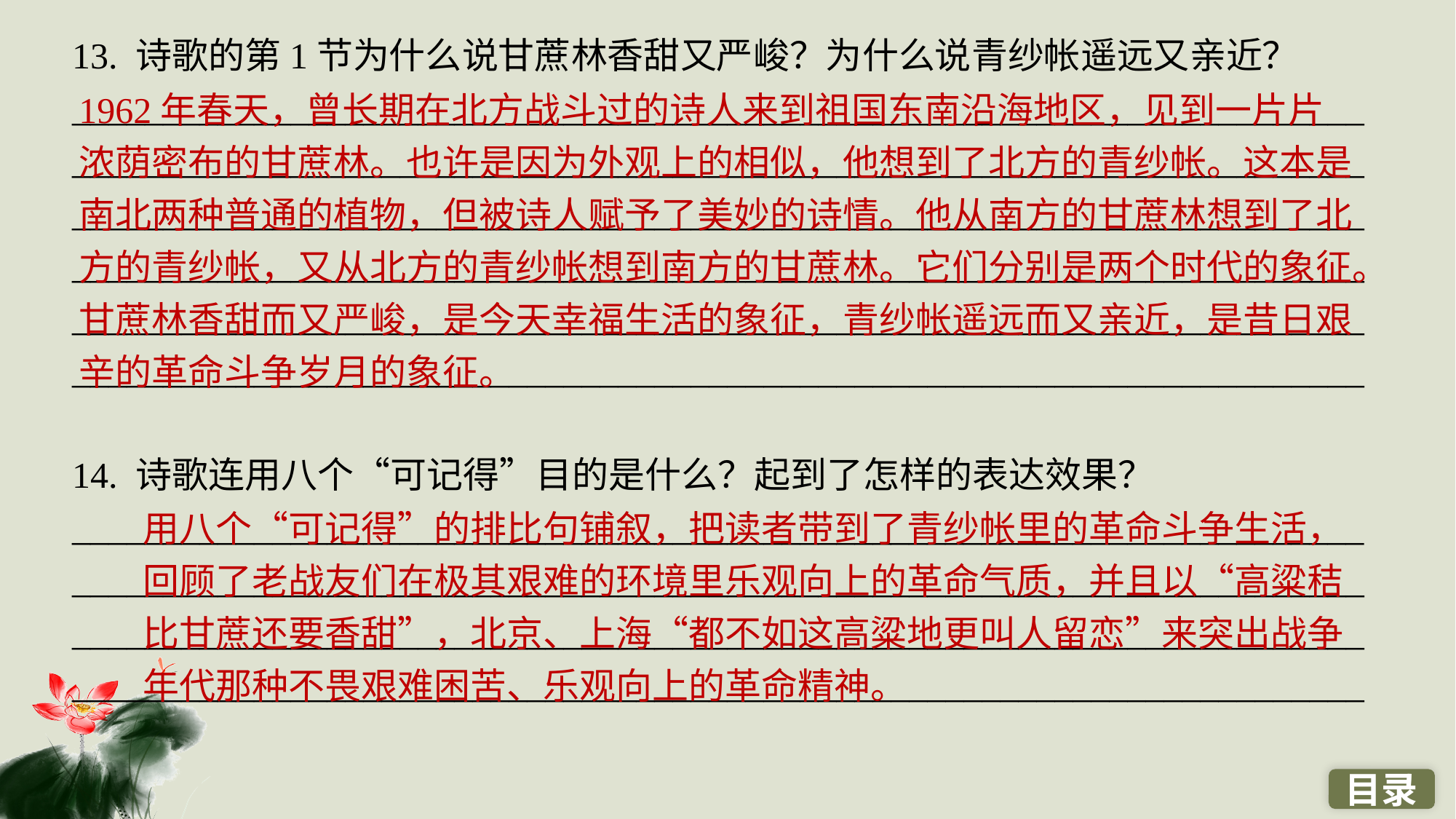

13. 诗歌的第1节为什么说甘蔗林香甜又严峻？为什么说青纱帐遥远又亲近？
__________________________________________________________________________________________________________________________________________________________________________________________________________________________________________________________________________________________________________________________________________________________________________________________________________________________________________

14. 诗歌连用八个“可记得”目的是什么？起到了怎样的表达效果？
____________________________________________________________________________________________________________________________________________________________________________________________________________________________________________________________________________________________

1962年春天，曾长期在北方战斗过的诗人来到祖国东南沿海地区，见到一片片浓荫密布的甘蔗林。也许是因为外观上的相似，他想到了北方的青纱帐。这本是南北两种普通的植物，但被诗人赋予了美妙的诗情。他从南方的甘蔗林想到了北方的青纱帐，又从北方的青纱帐想到南方的甘蔗林。它们分别是两个时代的象征。甘蔗林香甜而又严峻，是今天幸福生活的象征，青纱帐遥远而又亲近，是昔日艰辛的革命斗争岁月的象征。
用八个“可记得”的排比句铺叙，把读者带到了青纱帐里的革命斗争生活，回顾了老战友们在极其艰难的环境里乐观向上的革命气质，并且以“高粱秸比甘蔗还要香甜”，北京、上海“都不如这高粱地更叫人留恋”来突出战争年代那种不畏艰难困苦、乐观向上的革命精神。